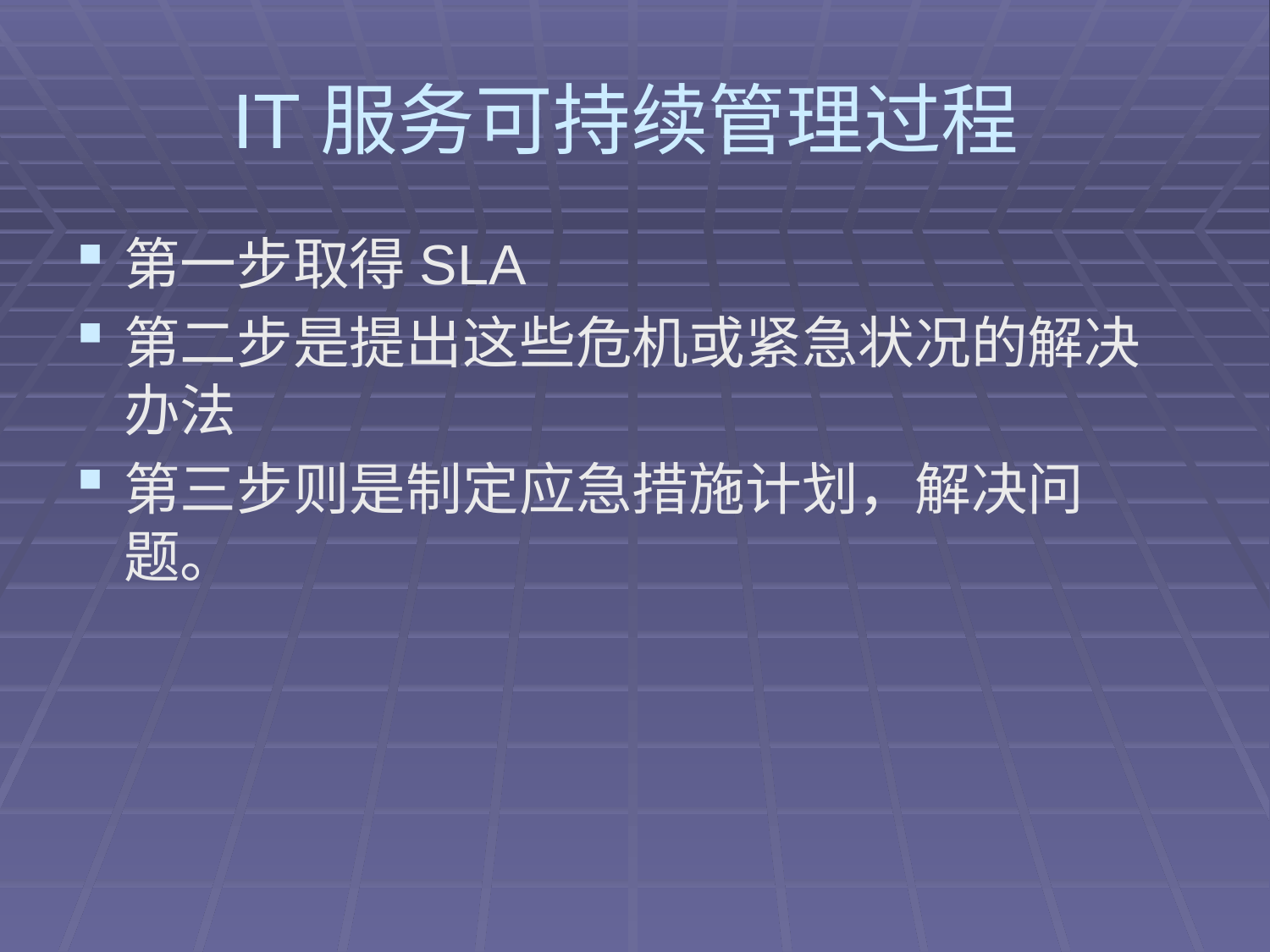

# IT服务可持续管理过程
第一步取得SLA
第二步是提出这些危机或紧急状况的解决办法
第三步则是制定应急措施计划，解决问题。